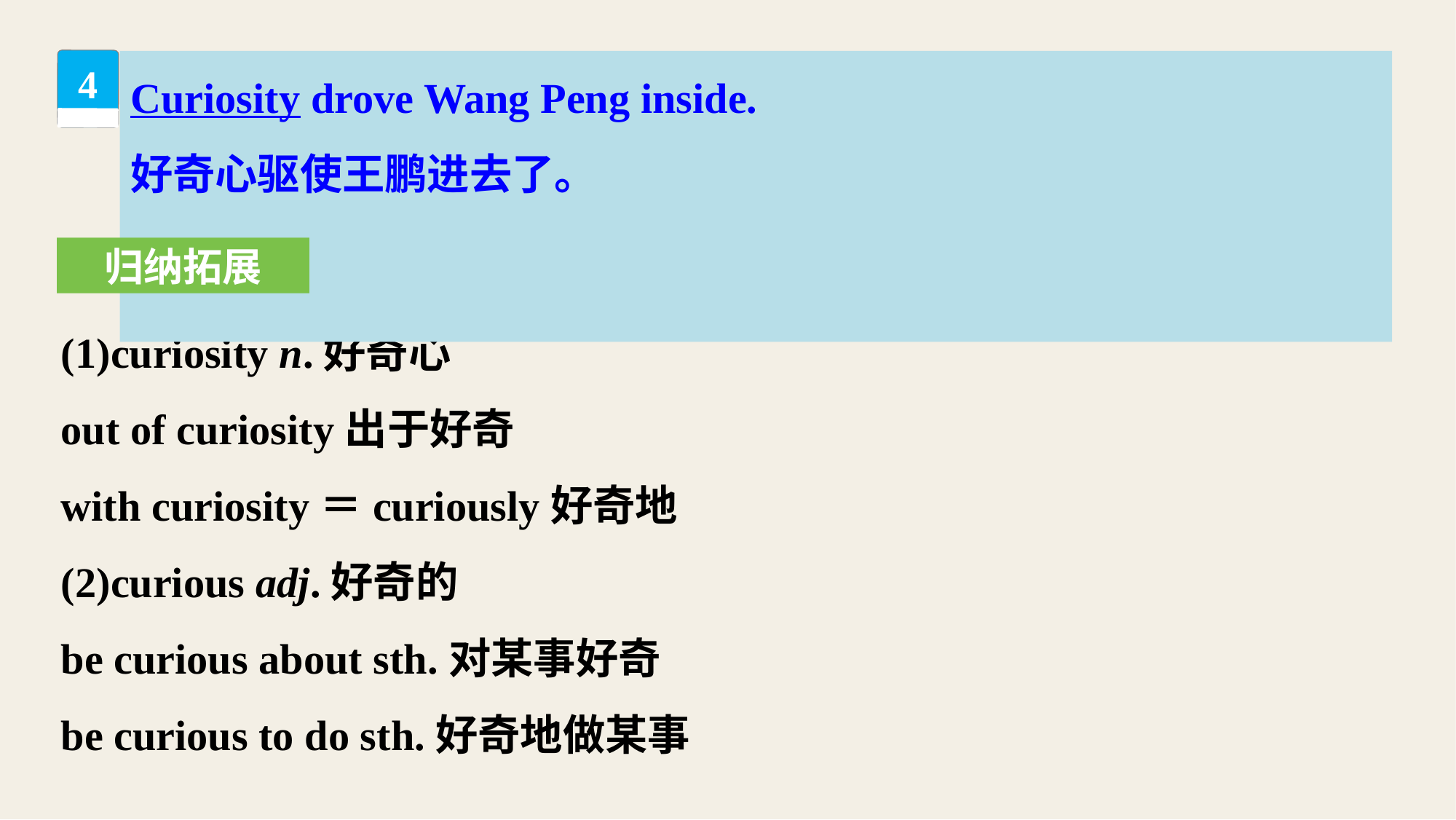

Curiosity drove Wang Peng inside.
好奇心驱使王鹏进去了。

4

归纳拓展
(1)curiosity n.好奇心
out of curiosity出于好奇
with curiosity＝curiously好奇地
(2)curious adj.好奇的
be curious about sth.对某事好奇
be curious to do sth.好奇地做某事